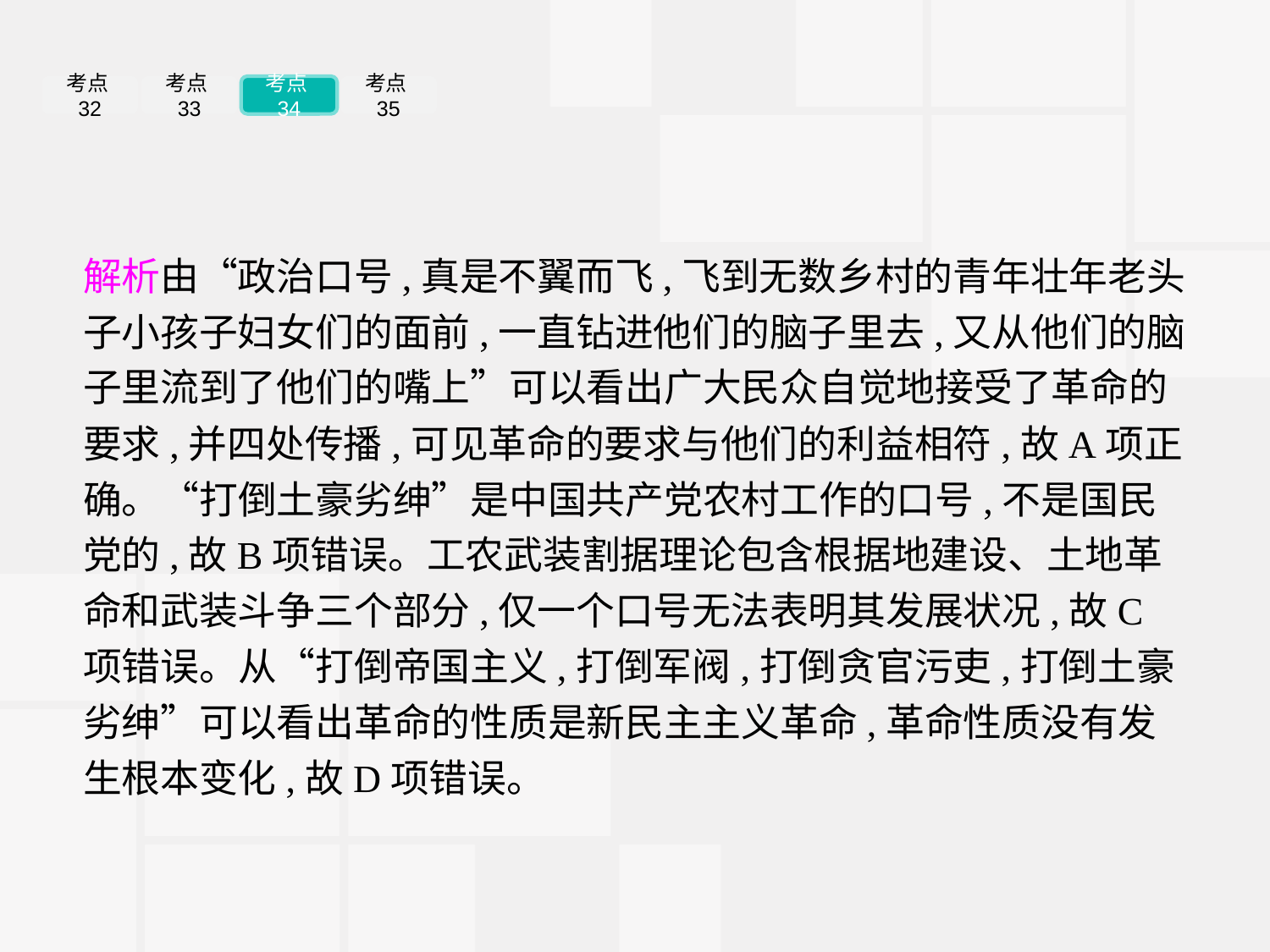

考点32
考点33
考点34
考点35
解析由“政治口号,真是不翼而飞,飞到无数乡村的青年壮年老头子小孩子妇女们的面前,一直钻进他们的脑子里去,又从他们的脑子里流到了他们的嘴上”可以看出广大民众自觉地接受了革命的要求,并四处传播,可见革命的要求与他们的利益相符,故A项正确。“打倒土豪劣绅”是中国共产党农村工作的口号,不是国民党的,故B项错误。工农武装割据理论包含根据地建设、土地革命和武装斗争三个部分,仅一个口号无法表明其发展状况,故C项错误。从“打倒帝国主义,打倒军阀,打倒贪官污吏,打倒土豪劣绅”可以看出革命的性质是新民主主义革命,革命性质没有发生根本变化,故D项错误。